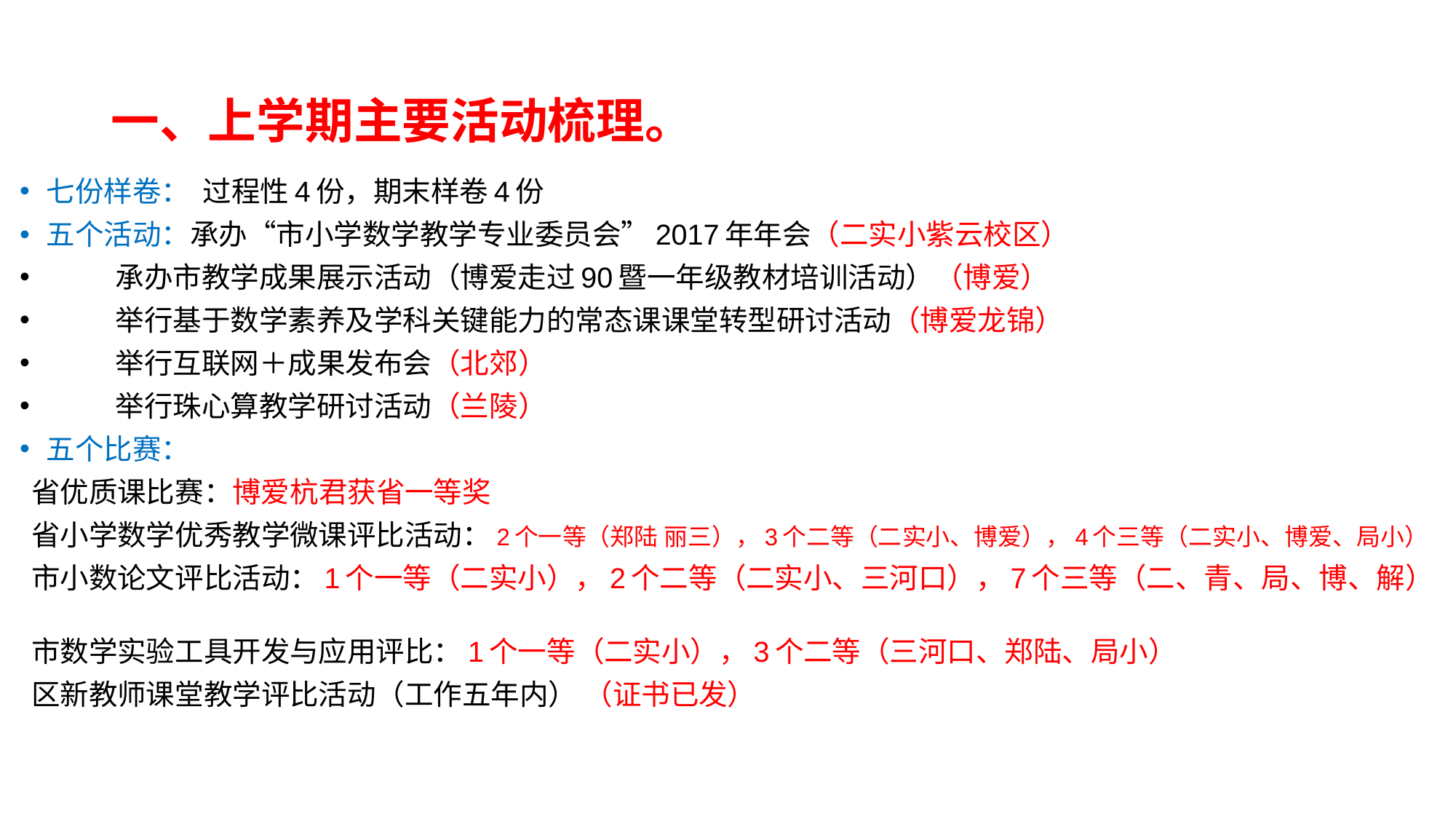

# 一、上学期主要活动梳理。
七份样卷：  过程性4份，期末样卷4份
五个活动：承办“市小学数学教学专业委员会”2017年年会（二实小紫云校区）
          承办市教学成果展示活动（博爱走过90暨一年级教材培训活动）（博爱）
          举行基于数学素养及学科关键能力的常态课课堂转型研讨活动（博爱龙锦）
          举行互联网＋成果发布会（北郊）
          举行珠心算教学研讨活动（兰陵）
五个比赛：
 省优质课比赛：博爱杭君获省一等奖
 省小学数学优秀教学微课评比活动：2个一等（郑陆 丽三），3个二等（二实小、博爱），4个三等（二实小、博爱、局小）
 市小数论文评比活动：1个一等（二实小），2个二等（二实小、三河口），7个三等（二、青、局、博、解）
 市数学实验工具开发与应用评比：1个一等（二实小），3个二等（三河口、郑陆、局小）
 区新教师课堂教学评比活动（工作五年内） （证书已发）